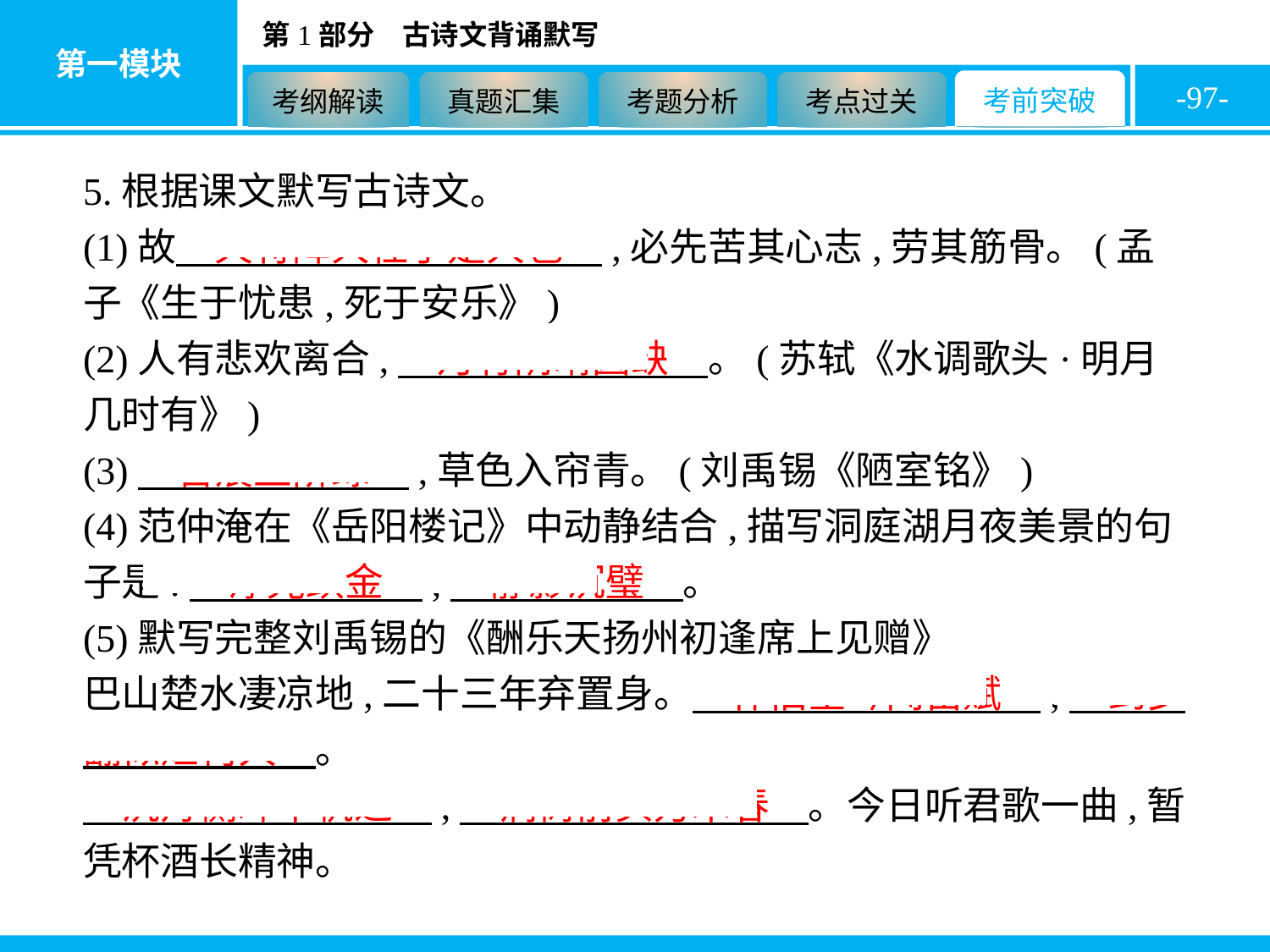

-97-
5.根据课文默写古诗文。
(1)故　天将降大任于是人也　,必先苦其心志,劳其筋骨。(孟子《生于忧患,死于安乐》)
(2)人有悲欢离合,　月有阴晴圆缺　。(苏轼《水调歌头·明月几时有》)
(3)　苔痕上阶绿　,草色入帘青。(刘禹锡《陋室铭》)
(4)范仲淹在《岳阳楼记》中动静结合,描写洞庭湖月夜美景的句子是:　浮光跃金　,　静影沉璧　。
(5)默写完整刘禹锡的《酬乐天扬州初逢席上见赠》
巴山楚水凄凉地,二十三年弃置身。　怀旧空吟闻笛赋　,　到乡翻似烂柯人　。
　沉舟侧畔千帆过　,　病树前头万木春　。今日听君歌一曲,暂凭杯酒长精神。